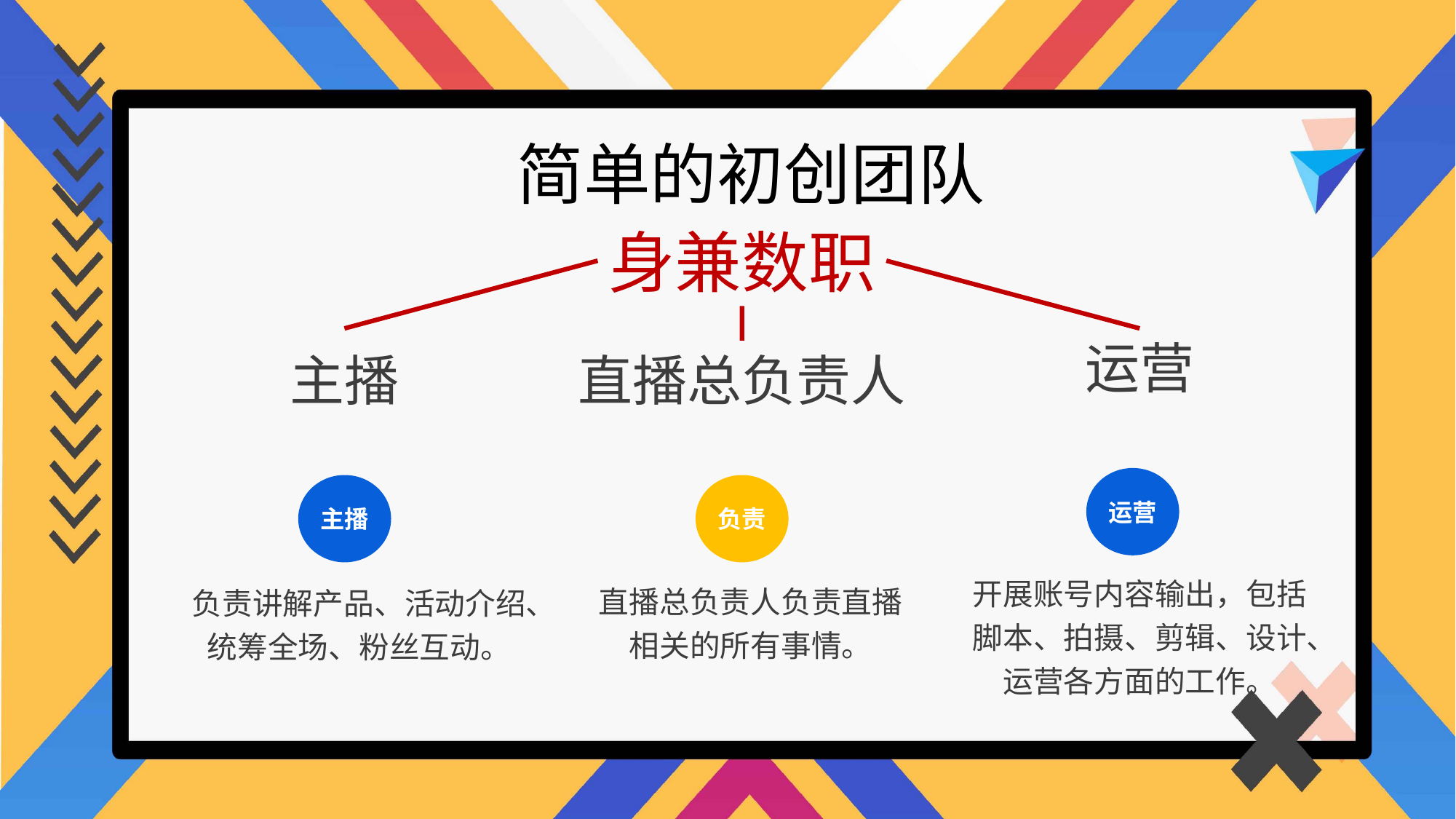

简单的初创团队
身兼数职
运营
主播
直播总负责人
运营
主播
负责
开展账号内容输出，包括脚本、拍摄、剪辑、设计、运营各方面的工作。
直播总负责人负责直播相关的所有事情。
负责讲解产品、活动介绍、统筹全场、粉丝互动。